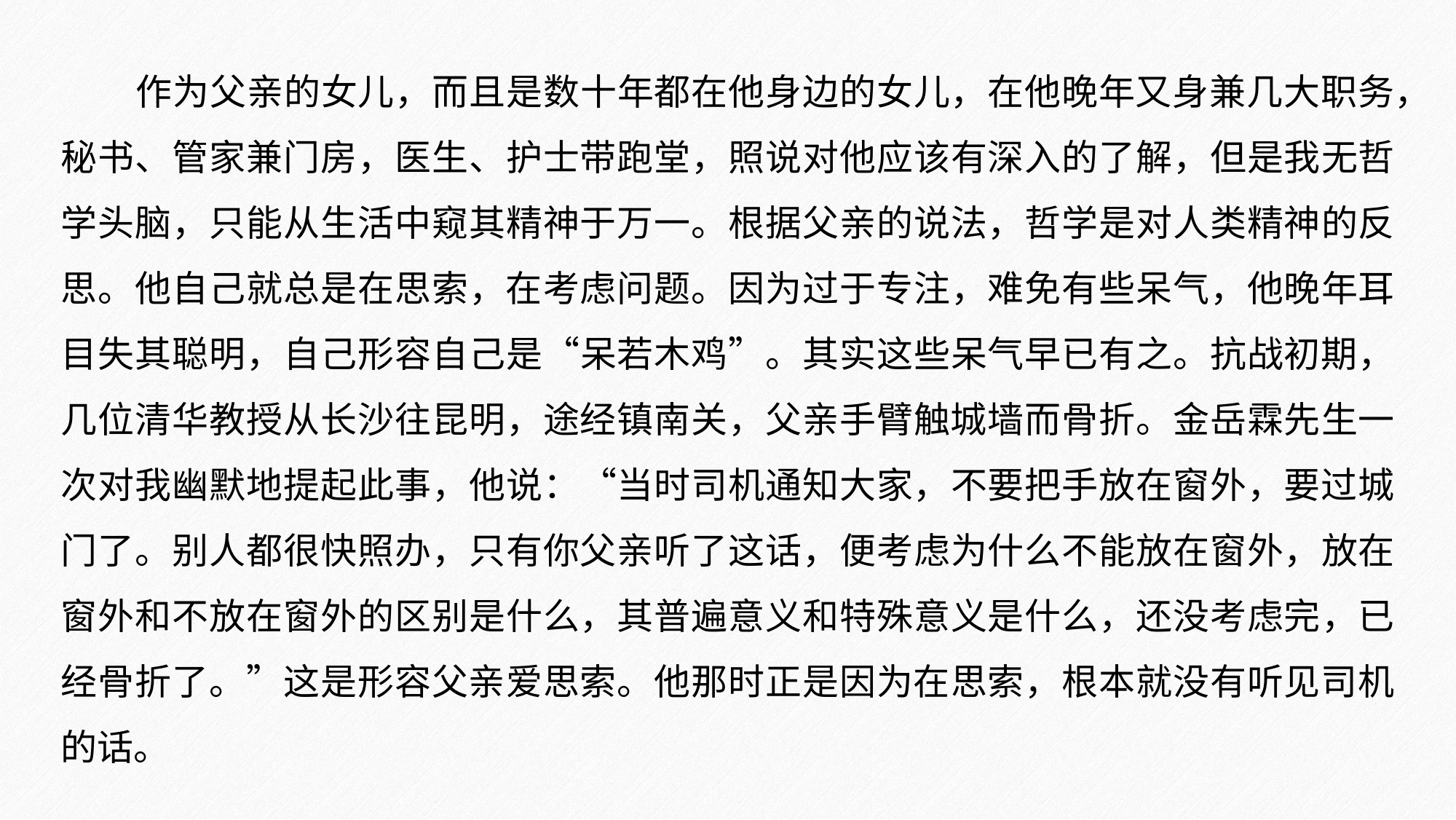

作为父亲的女儿，而且是数十年都在他身边的女儿，在他晚年又身兼几大职务，秘书、管家兼门房，医生、护士带跑堂，照说对他应该有深入的了解，但是我无哲学头脑，只能从生活中窥其精神于万一。根据父亲的说法，哲学是对人类精神的反思。他自己就总是在思索，在考虑问题。因为过于专注，难免有些呆气，他晚年耳目失其聪明，自己形容自己是“呆若木鸡”。其实这些呆气早已有之。抗战初期，几位清华教授从长沙往昆明，途经镇南关，父亲手臂触城墙而骨折。金岳霖先生一次对我幽默地提起此事，他说：“当时司机通知大家，不要把手放在窗外，要过城门了。别人都很快照办，只有你父亲听了这话，便考虑为什么不能放在窗外，放在窗外和不放在窗外的区别是什么，其普遍意义和特殊意义是什么，还没考虑完，已经骨折了。”这是形容父亲爱思索。他那时正是因为在思索，根本就没有听见司机的话。